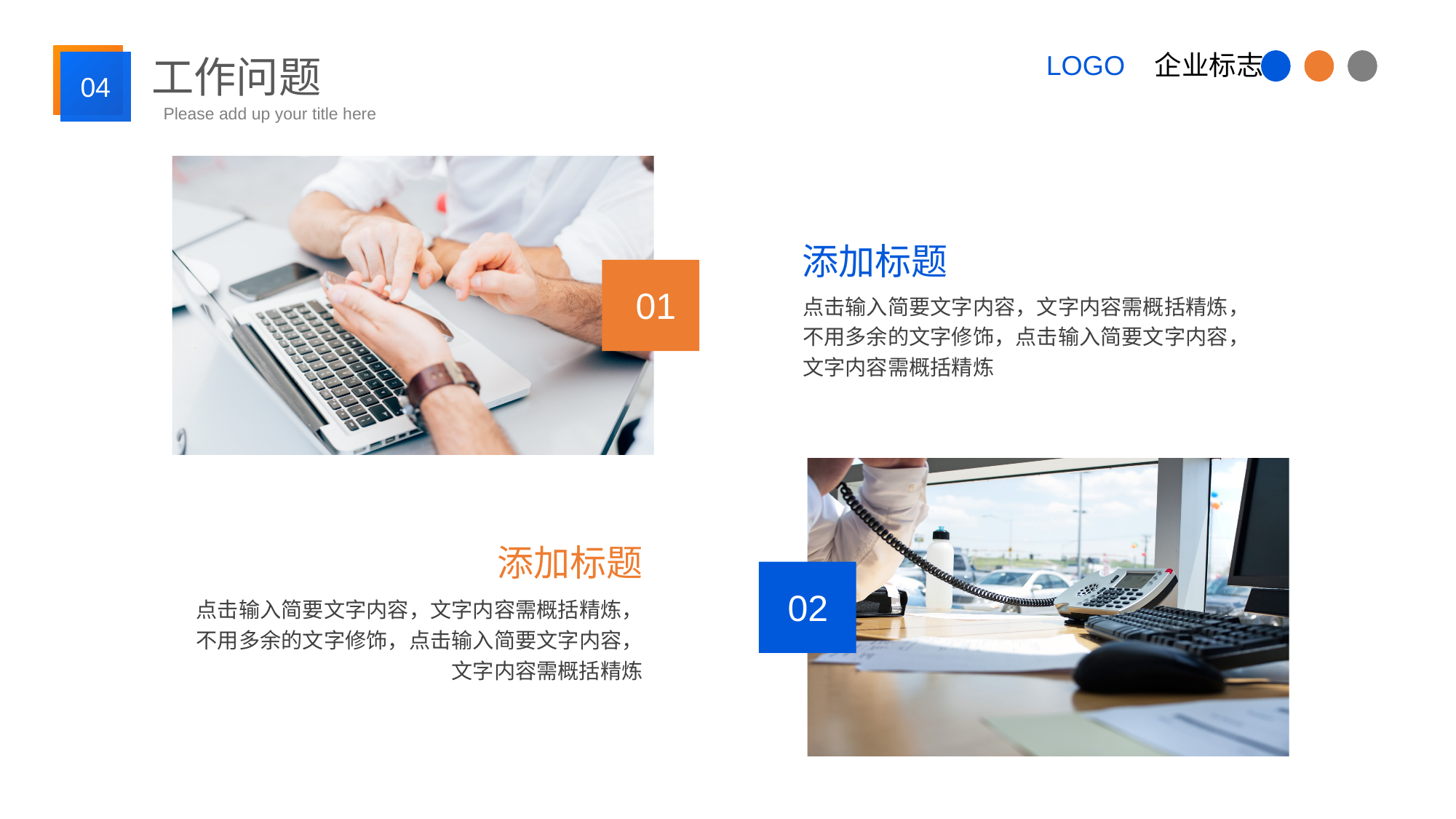

工作问题

04
Please add up your title here

添加标题
点击输入简要文字内容，文字内容需概括精炼，不用多余的文字修饰，点击输入简要文字内容，文字内容需概括精炼

01

添加标题
点击输入简要文字内容，文字内容需概括精炼，不用多余的文字修饰，点击输入简要文字内容，文字内容需概括精炼

02